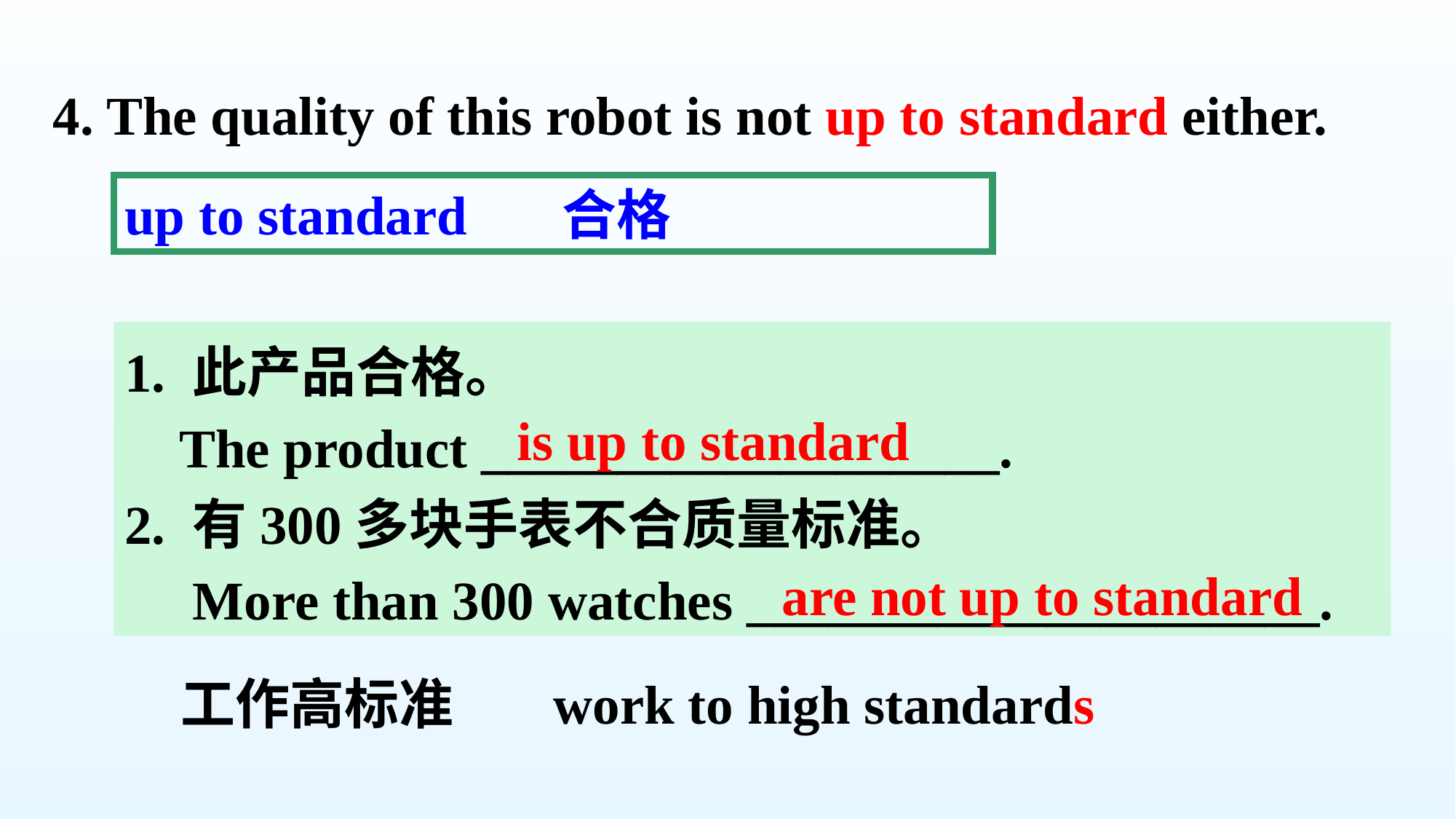

4. The quality of this robot is not up to standard either.
up to standard      合格
1. 此产品合格。
    The product ___________________.
2. 有300多块手表不合质量标准。
     More than 300 watches _____________________.
is up to standard
are not up to standard
工作高标准       work to high standards